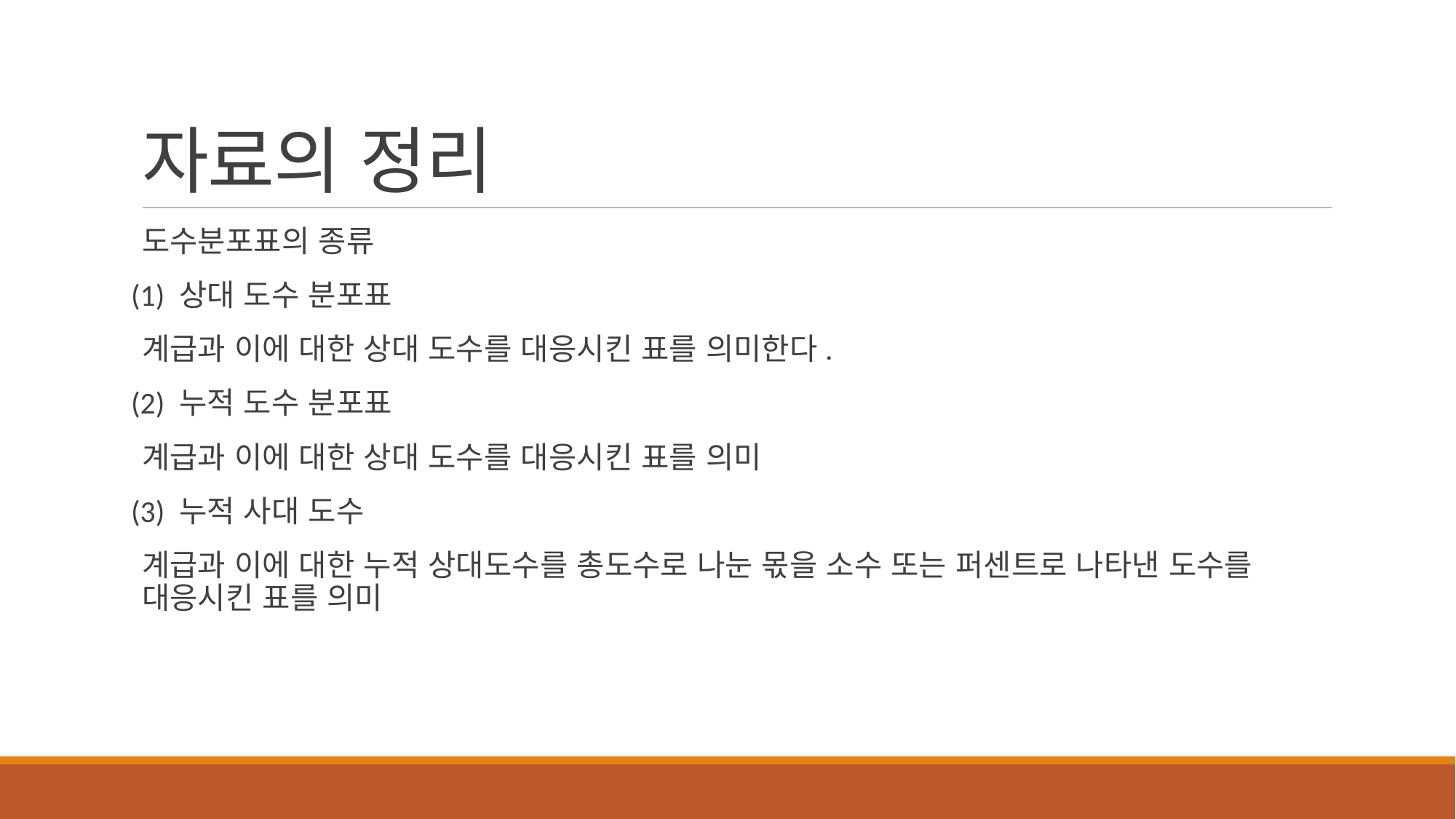

# 자료의 정리
도수분포표의 종류
(1) 상대 도수 분포표
계급과 이에 대한 상대 도수를 대응시킨 표를 의미한다.
(2) 누적 도수 분포표
계급과 이에 대한 상대 도수를 대응시킨 표를 의미
(3) 누적 사대 도수
계급과 이에 대한 누적 상대도수를 총도수로 나눈 몫을 소수 또는 퍼센트로 나타낸 도수를 대응시킨 표를 의미